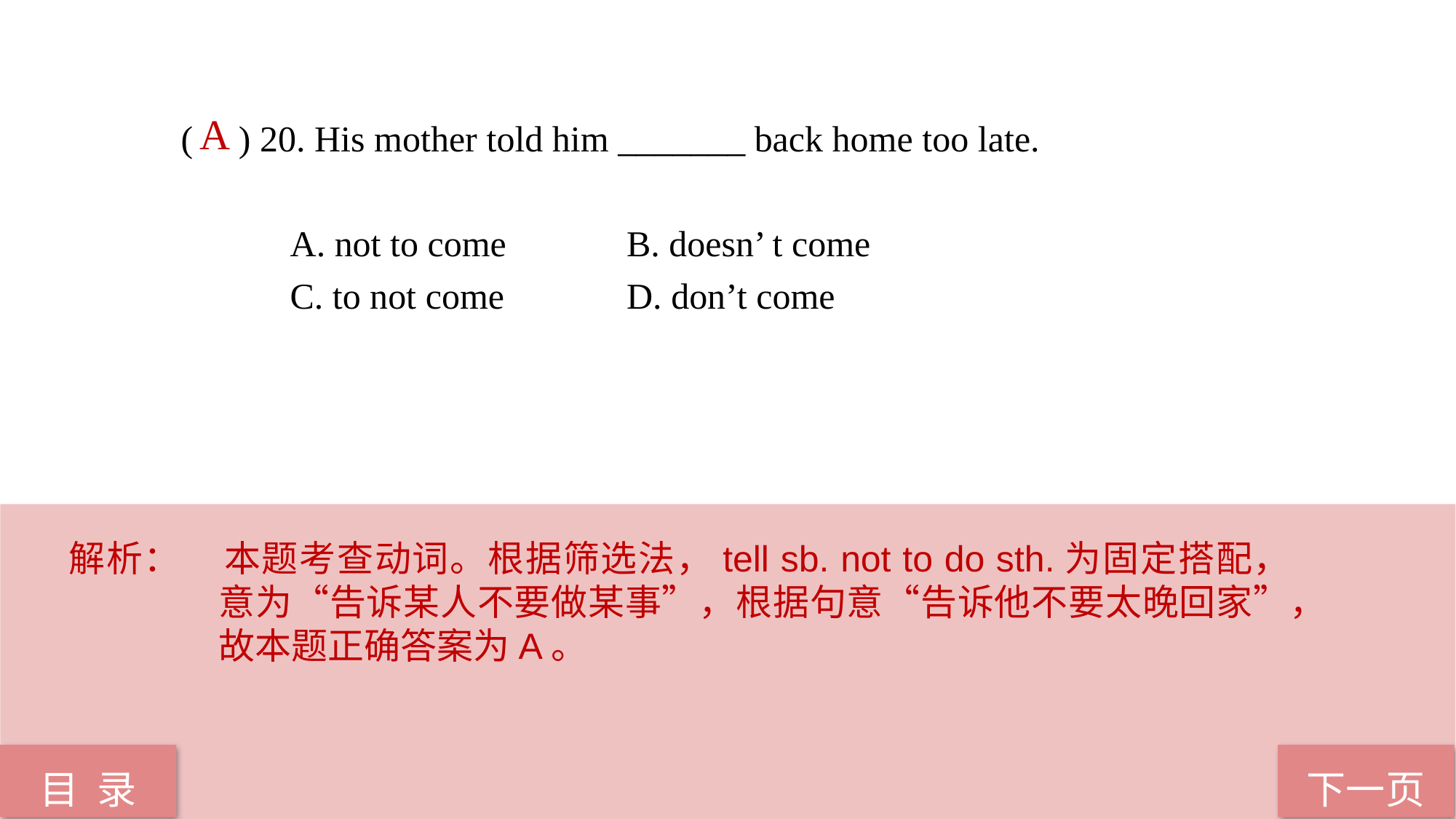

A
(     ) 20. His mother told him _______ back home too late.

	A. not to come 	 В. doesn’ t come
	C. to not come	 	 D. don’t come
解析：	本题考查动词。根据筛选法，tell sb. not to do sth.为固定搭配，意为“告诉某人不要做某事”，根据句意“告诉他不要太晚回家”，故本题正确答案为A。